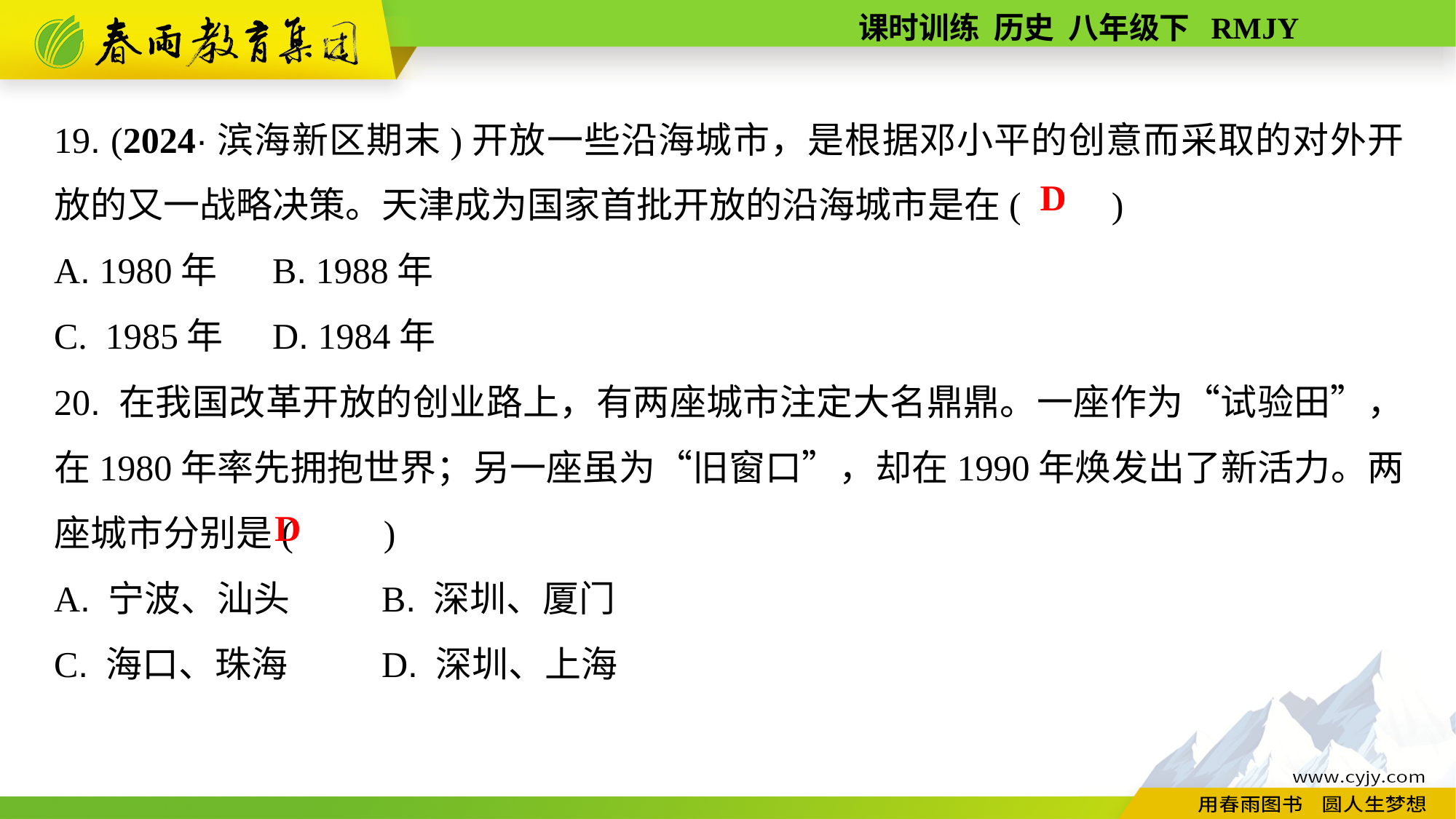

19. (2024·滨海新区期末)开放一些沿海城市，是根据邓小平的创意而采取的对外开放的又一战略决策。天津成为国家首批开放的沿海城市是在(　　)
A. 1980年	B. 1988年
C.  1985年	D. 1984年
20. 在我国改革开放的创业路上，有两座城市注定大名鼎鼎。一座作为“试验田”，在1980年率先拥抱世界；另一座虽为“旧窗口”，却在1990年焕发出了新活力。两座城市分别是(　　)
A. 宁波、汕头	B. 深圳、厦门
C. 海口、珠海	D. 深圳、上海
D
D